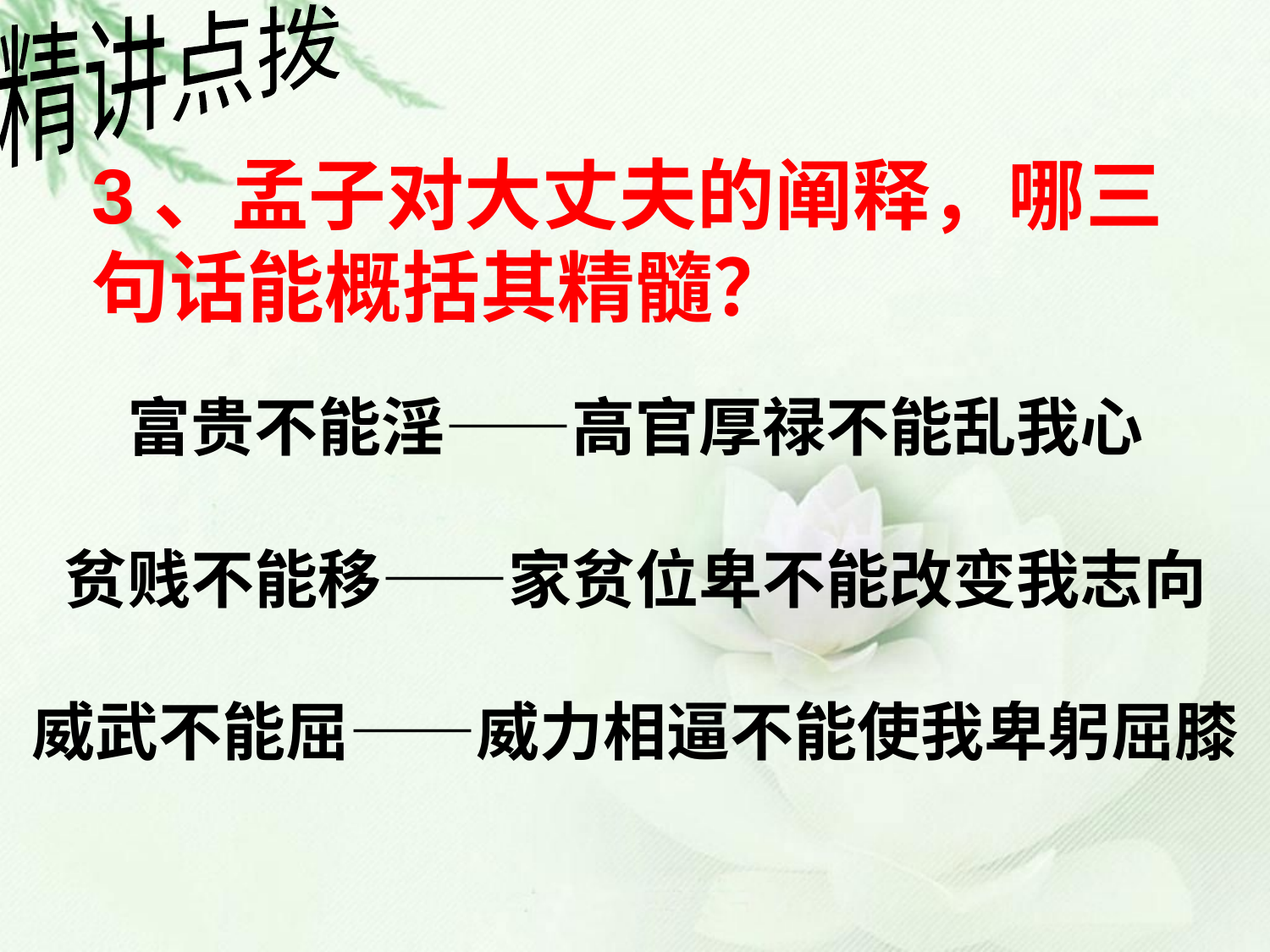

精讲点拨
3、孟子对大丈夫的阐释，哪三句话能概括其精髓？

富贵不能淫——高官厚禄不能乱我心

贫贱不能移——家贫位卑不能改变我志向

威武不能屈——威力相逼不能使我卑躬屈膝

15